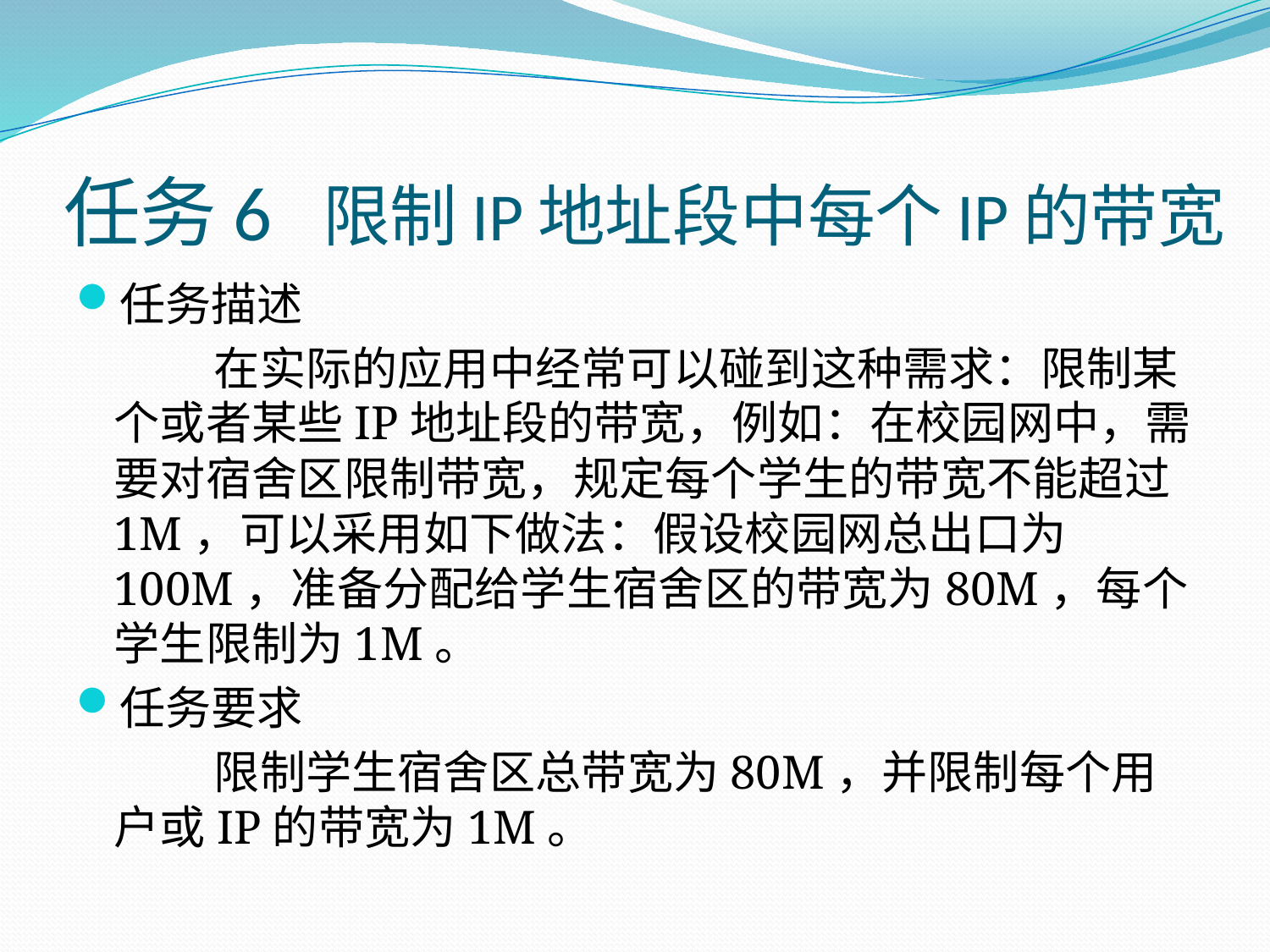

# 任务6  限制IP地址段中每个IP的带宽
任务描述
在实际的应用中经常可以碰到这种需求：限制某个或者某些IP地址段的带宽，例如：在校园网中，需要对宿舍区限制带宽，规定每个学生的带宽不能超过1M，可以采用如下做法：假设校园网总出口为100M，准备分配给学生宿舍区的带宽为80M，每个学生限制为1M。
任务要求
限制学生宿舍区总带宽为80M，并限制每个用户或IP的带宽为1M。